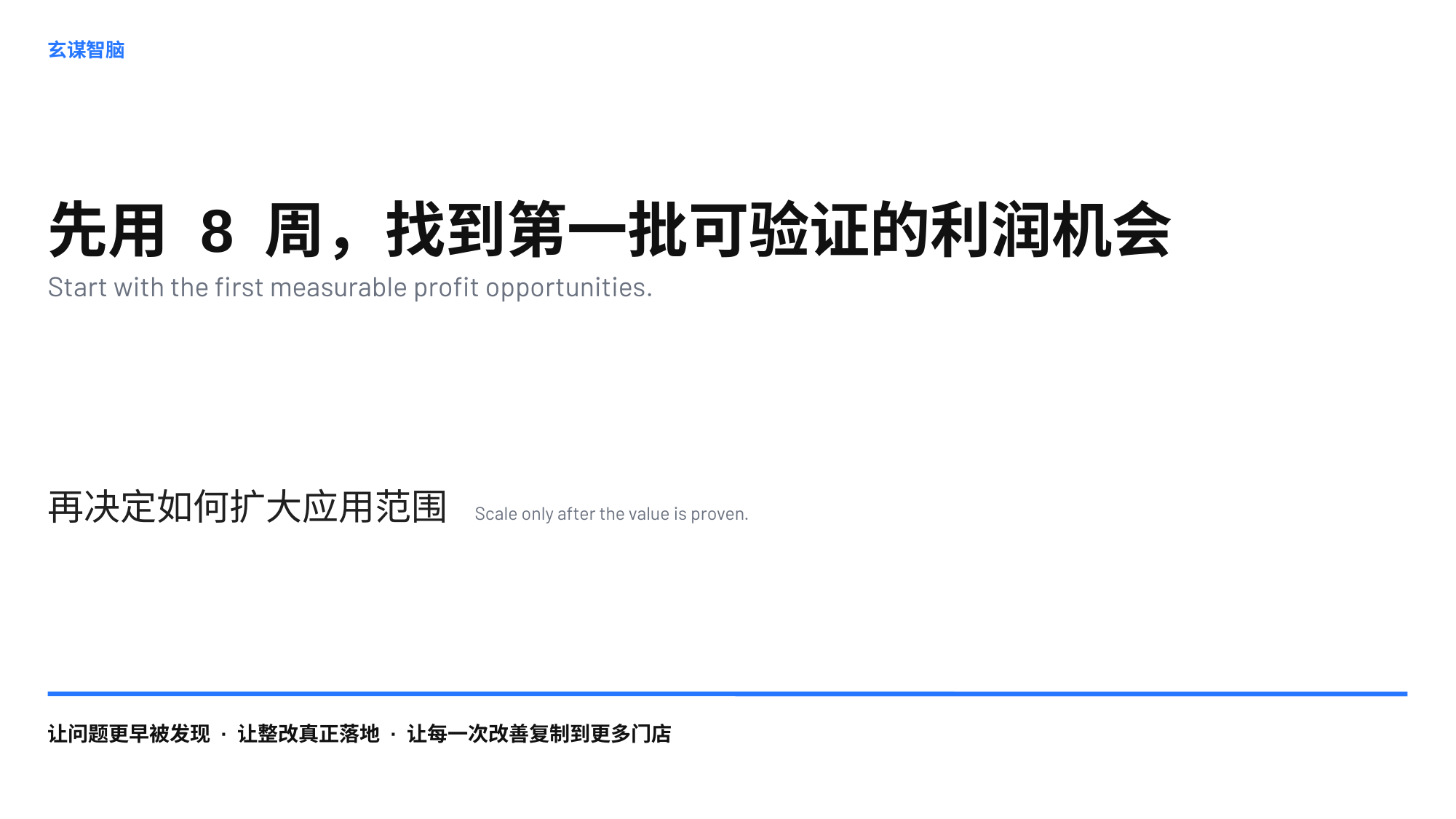

玄谋智脑
先用 8 周，找到第一批可验证的利润机会
Start with the first measurable profit opportunities.
再决定如何扩大应用范围  Scale only after the value is proven.

让问题更早被发现 · 让整改真正落地 · 让每一次改善复制到更多门店